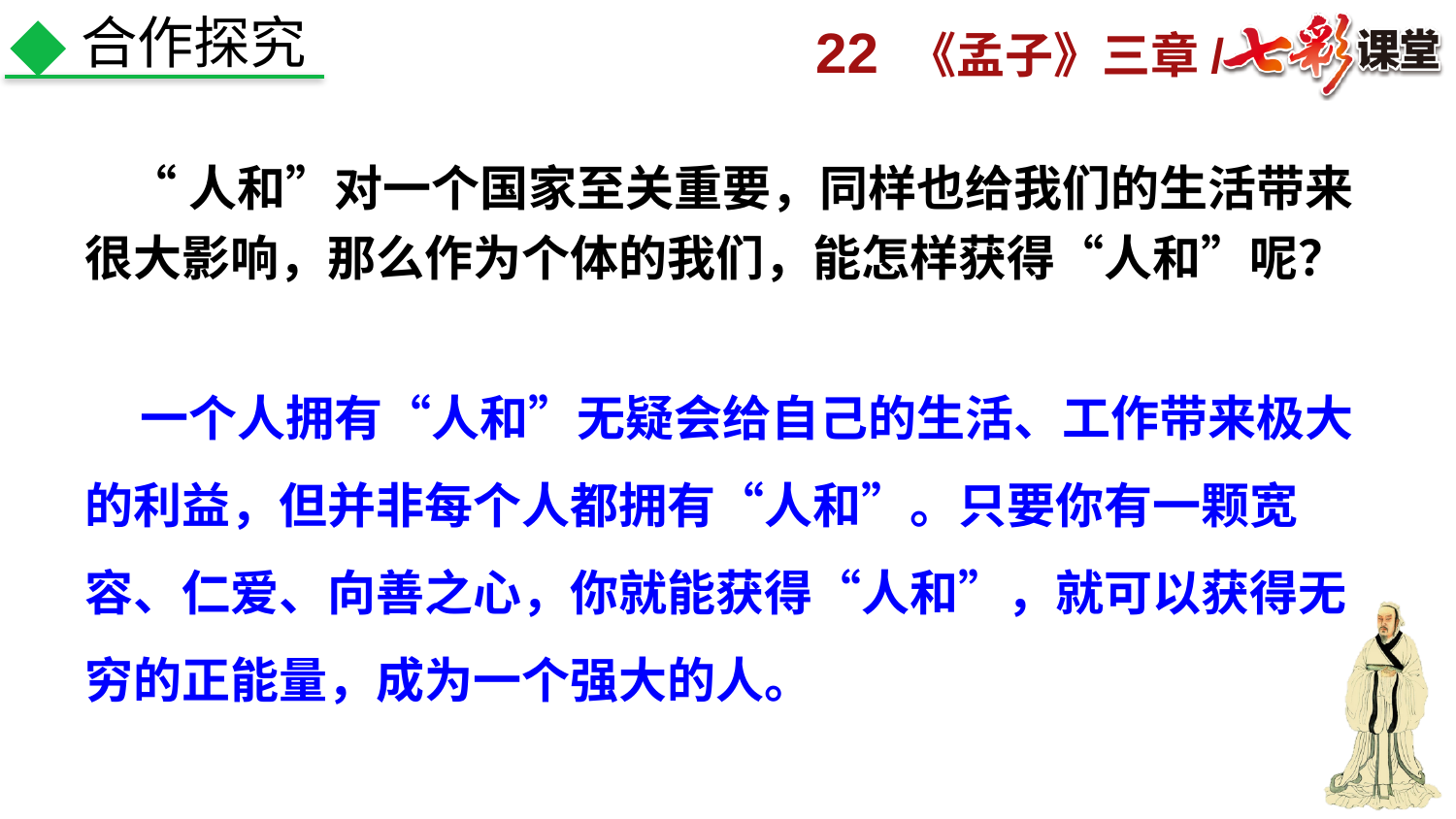

合作探究

    “人和”对一个国家至关重要，同样也给我们的生活带来很大影响，那么作为个体的我们，能怎样获得“人和”呢？
    一个人拥有“人和”无疑会给自己的生活、工作带来极大的利益，但并非每个人都拥有“人和”。只要你有一颗宽容、仁爱、向善之心，你就能获得“人和”，就可以获得无穷的正能量，成为一个强大的人。